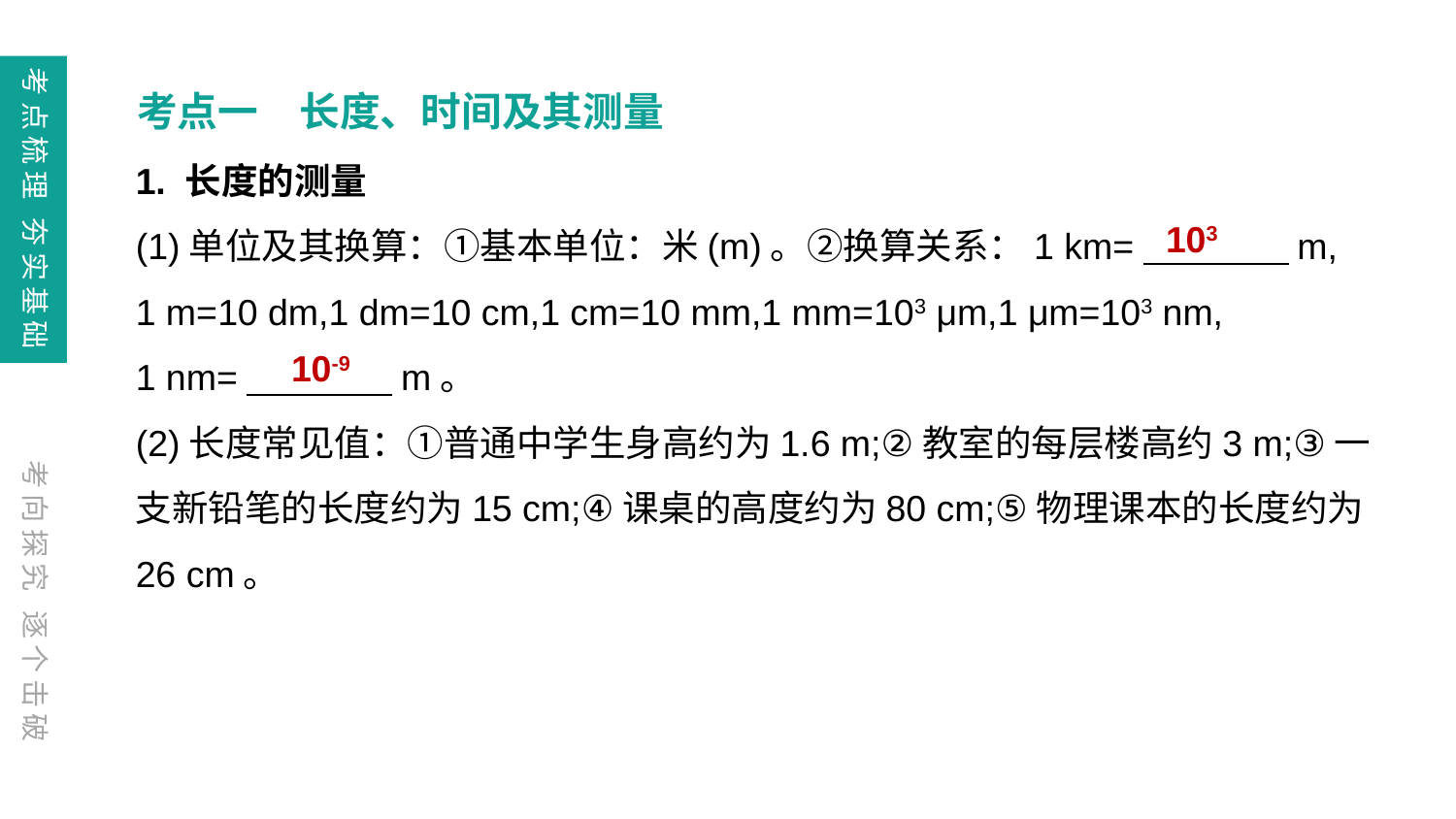

考点梳理 夯实基础
考点一　长度、时间及其测量
1. 长度的测量
(1)单位及其换算：①基本单位：米(m)。②换算关系：1 km=　　　　m,
1 m=10 dm,1 dm=10 cm,1 cm=10 mm,1 mm=103 μm,1 μm=103 nm,
1 nm=　　　　m。
(2)长度常见值：①普通中学生身高约为1.6 m;②教室的每层楼高约3 m;③一支新铅笔的长度约为15 cm;④课桌的高度约为80 cm;⑤物理课本的长度约为26 cm。
103
10-9
考向探究 逐个击破